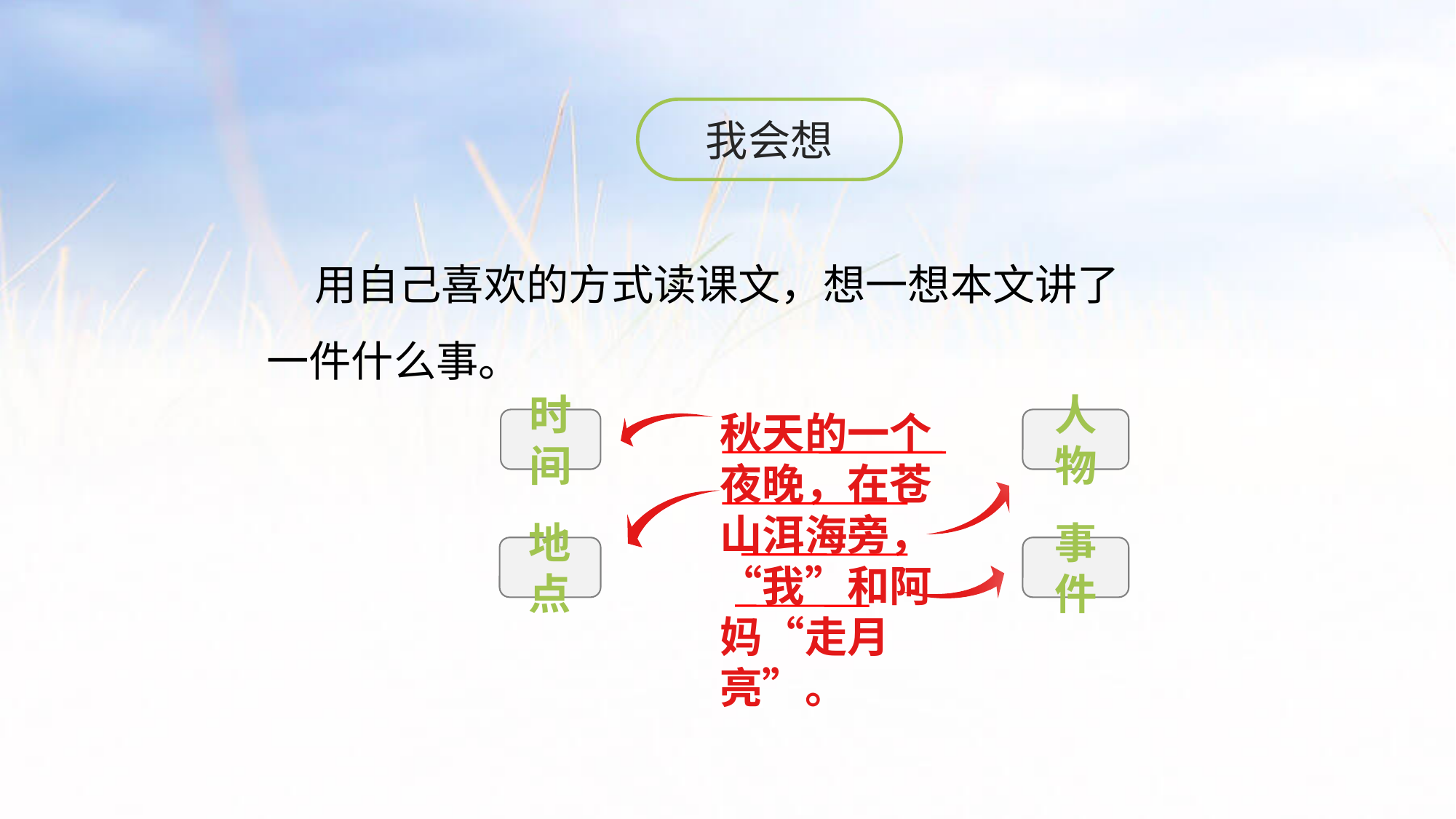

我会想
    用自己喜欢的方式读课文，想一想本文讲了一件什么事。

秋天的一个夜晚，在苍山洱海旁，“我”和阿妈“走月亮”。
时间
人物

地点
事件